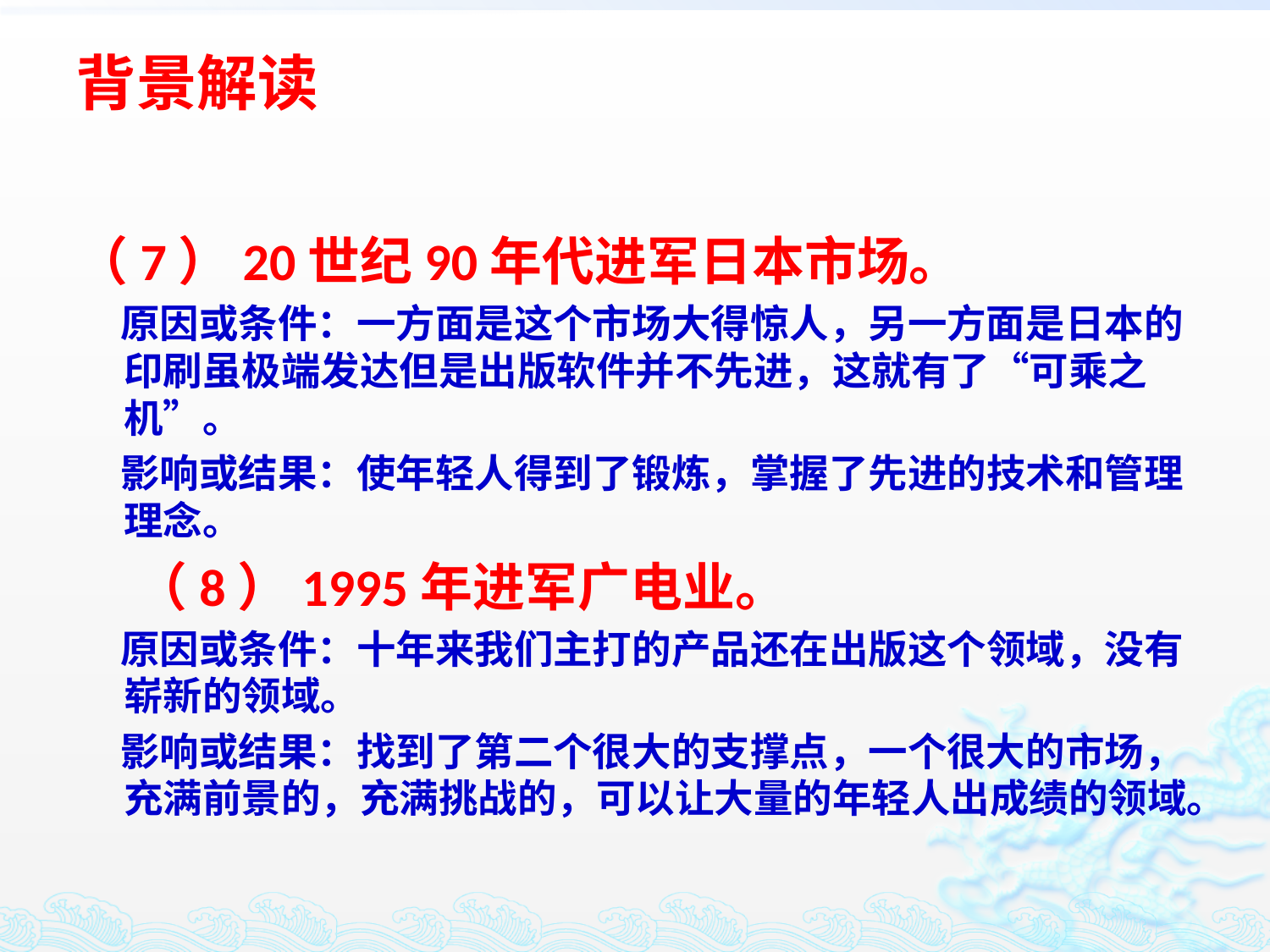

# 背景解读
（7）20世纪90年代进军日本市场。
    原因或条件：一方面是这个市场大得惊人，另一方面是日本的印刷虽极端发达但是出版软件并不先进，这就有了“可乘之机”。
    影响或结果：使年轻人得到了锻炼，掌握了先进的技术和管理理念。
    （8）1995年进军广电业。
    原因或条件：十年来我们主打的产品还在出版这个领域，没有崭新的领域。
    影响或结果：找到了第二个很大的支撑点，一个很大的市场，充满前景的，充满挑战的，可以让大量的年轻人出成绩的领域。